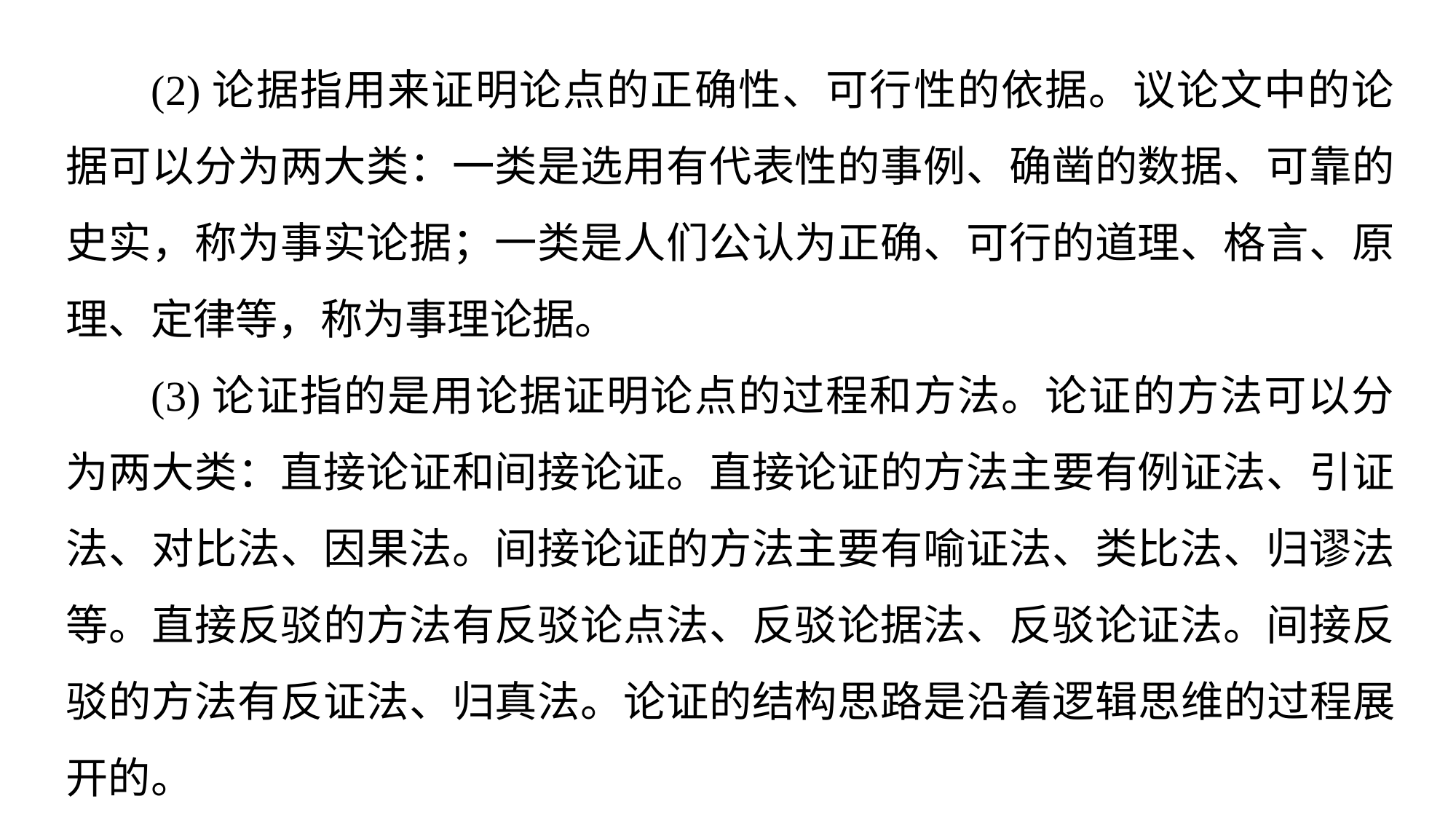

(2)论据指用来证明论点的正确性、可行性的依据。议论文中的论据可以分为两大类：一类是选用有代表性的事例、确凿的数据、可靠的史实，称为事实论据；一类是人们公认为正确、可行的道理、格言、原理、定律等，称为事理论据。
(3)论证指的是用论据证明论点的过程和方法。论证的方法可以分为两大类：直接论证和间接论证。直接论证的方法主要有例证法、引证法、对比法、因果法。间接论证的方法主要有喻证法、类比法、归谬法等。直接反驳的方法有反驳论点法、反驳论据法、反驳论证法。间接反驳的方法有反证法、归真法。论证的结构思路是沿着逻辑思维的过程展开的。